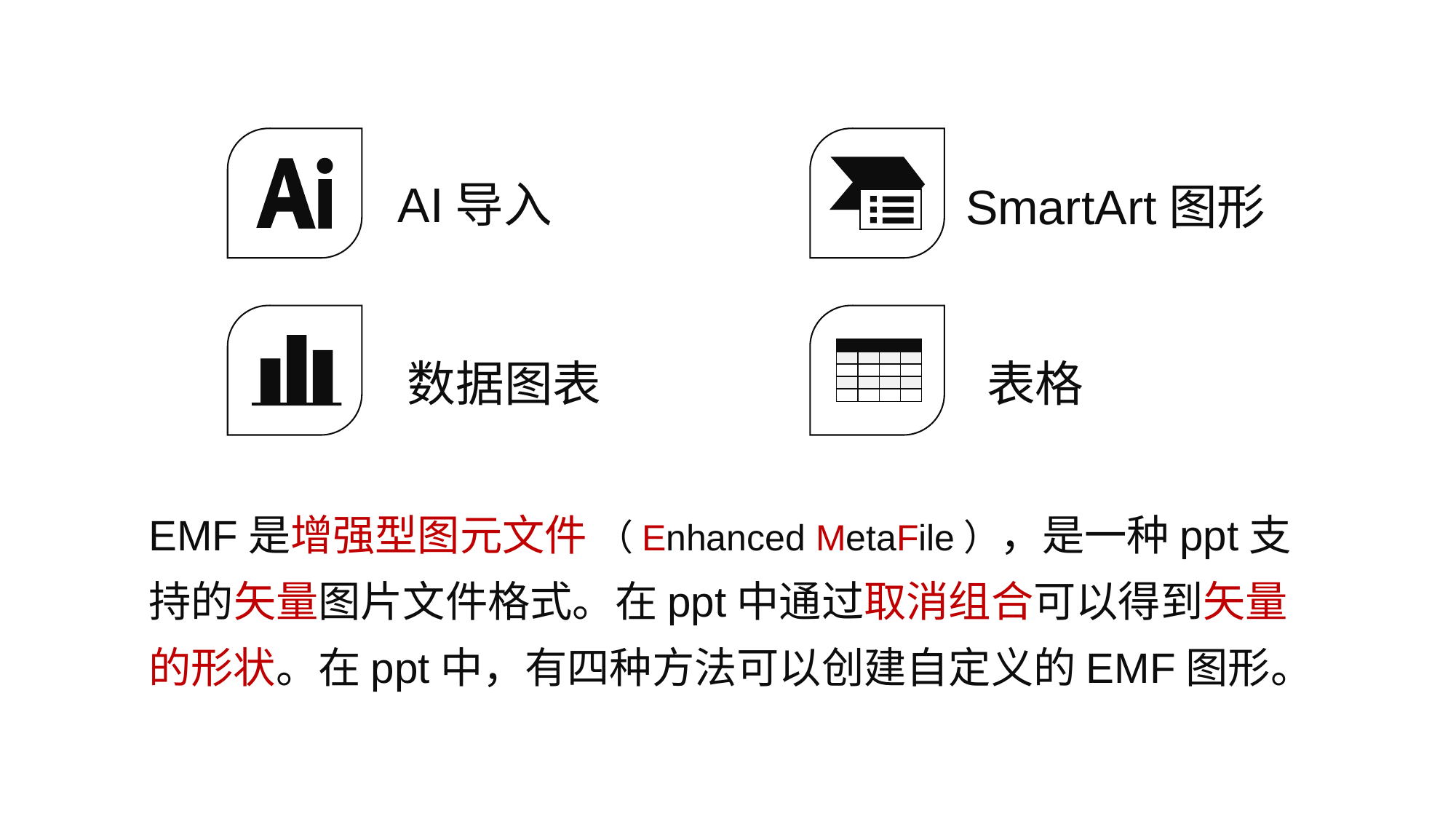

AI导入
SmartArt图形

数据图表
表格
EMF是增强型图元文件 （Enhanced MetaFile），是一种ppt支持的矢量图片文件格式。在ppt中通过取消组合可以得到矢量的形状。在ppt中，有四种方法可以创建自定义的EMF图形。